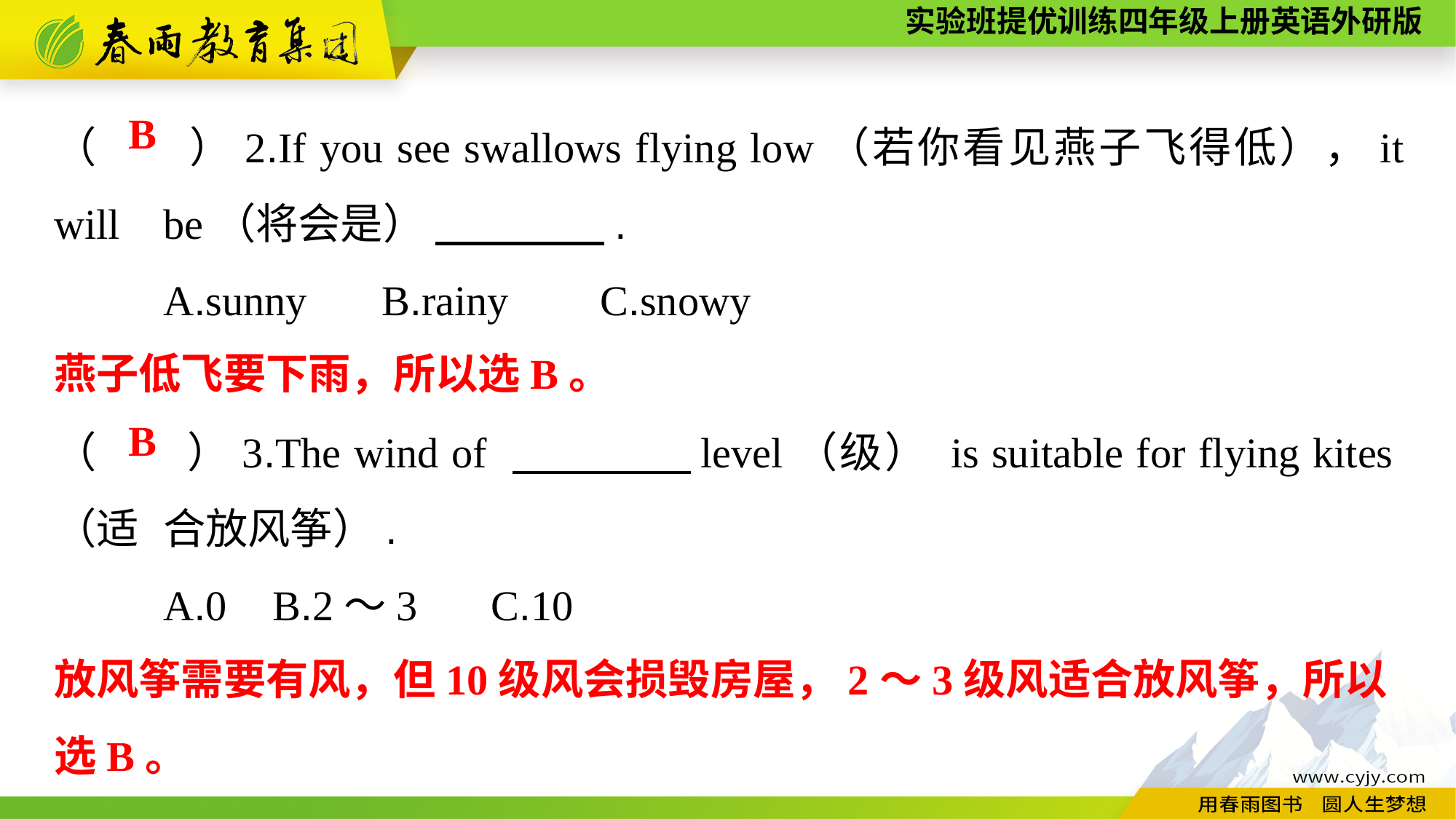

（　　）2.If you see swallows flying low（若你看见燕子飞得低），it will 	be（将会是） 　　　　.
	A.sunny	B.rainy	C.snowy

（　　）3.The wind of 　　　　level（级） is suitable for flying kites（适	合放风筝）.
	A.0	B.2～3	C.10
B
燕子低飞要下雨，所以选B。
B
放风筝需要有风，但10级风会损毁房屋，2～3级风适合放风筝，所以
选B。